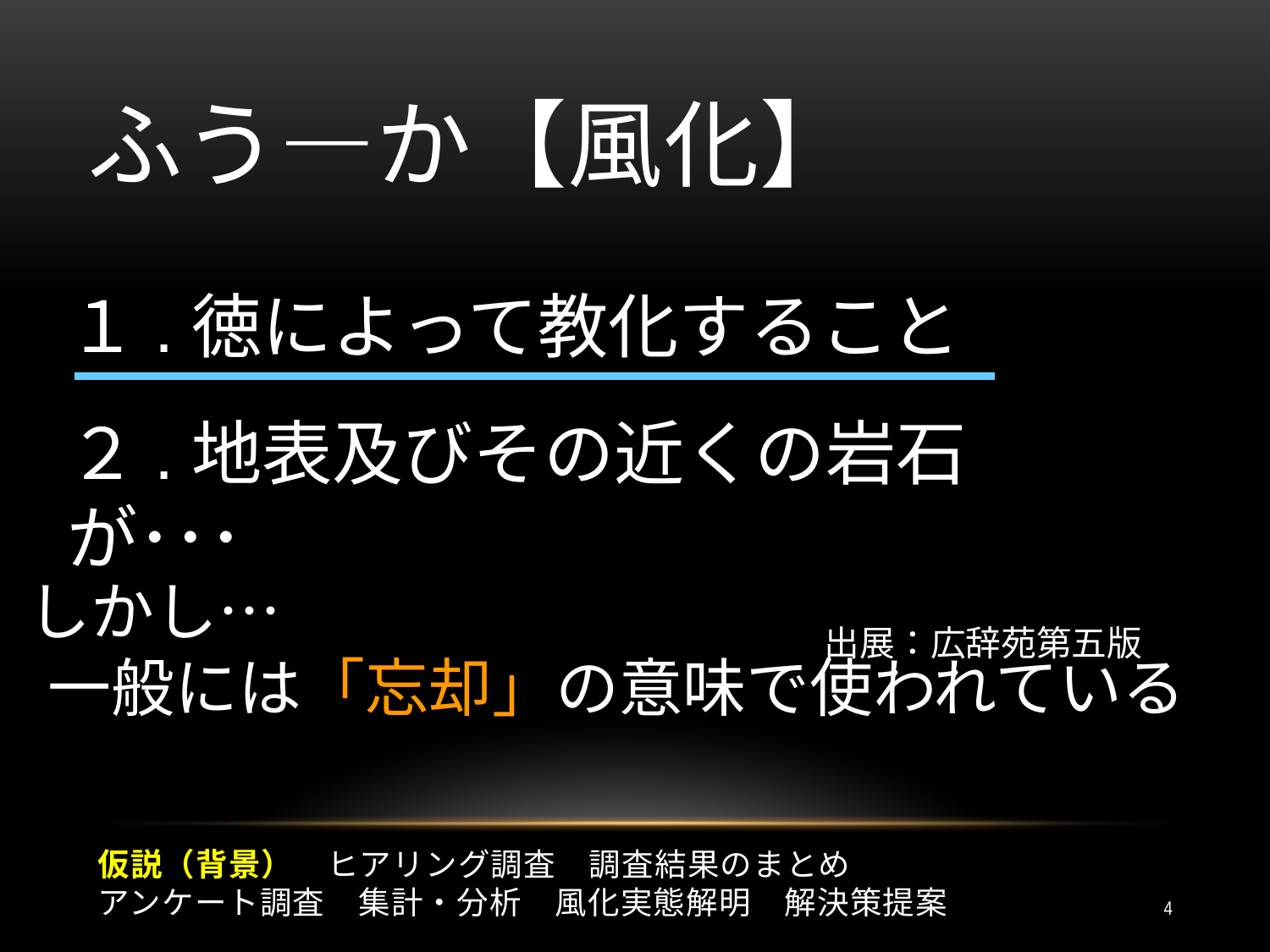

# ふう―か【風化】
１.徳によって教化すること

２.地表及びその近くの岩石が･･･

出展：広辞苑第五版
しかし…
一般には「忘却」の意味で使われている
仮説（背景）　ヒアリング調査　調査結果のまとめ
アンケート調査　集計・分析　風化実態解明　解決策提案
4